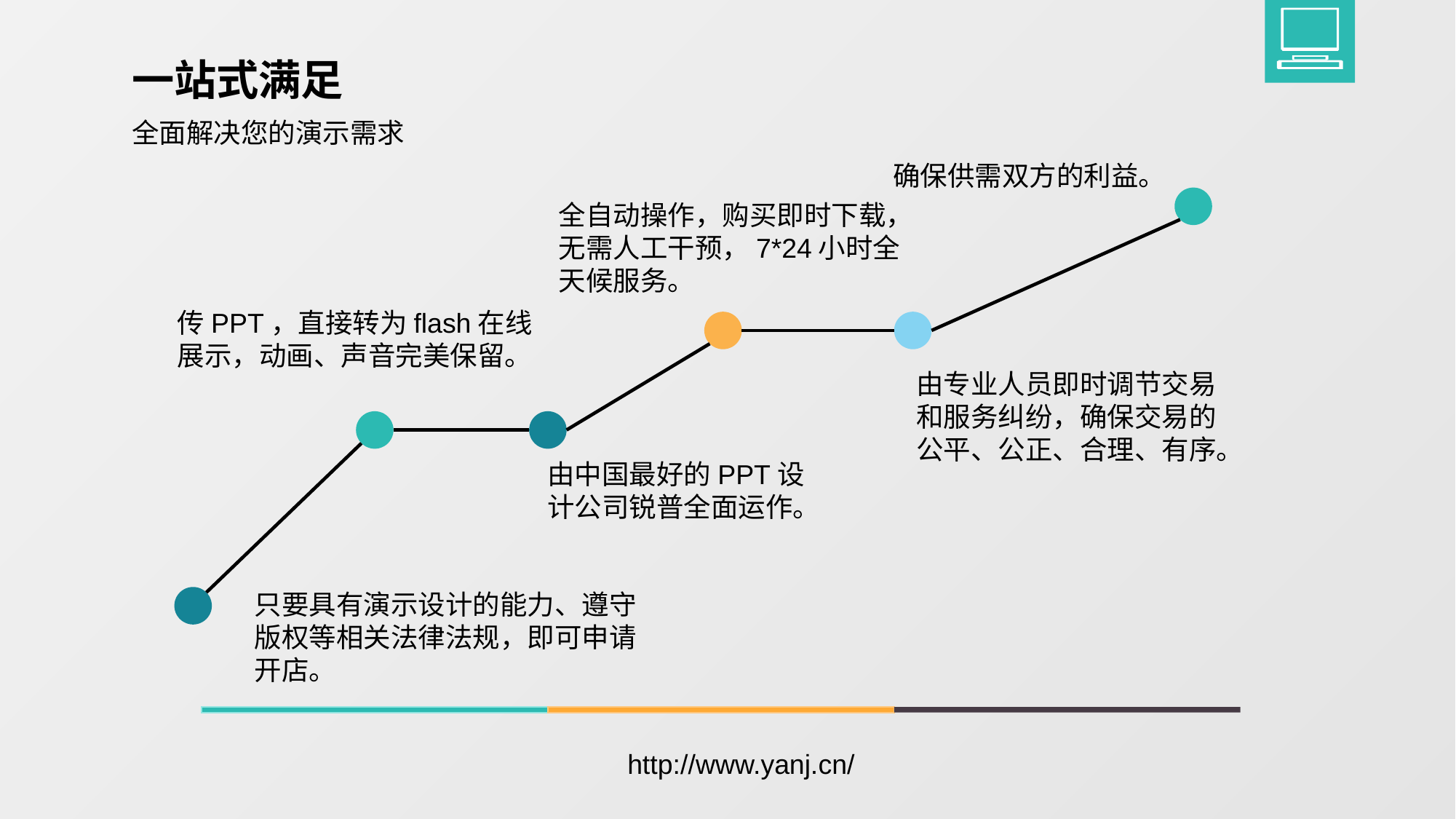

一站式满足
全面解决您的演示需求

确保供需双方的利益。

全自动操作，购买即时下载，无需人工干预，7*24小时全天候服务。
传PPT，直接转为flash在线展示，动画、声音完美保留。

由专业人员即时调节交易和服务纠纷，确保交易的公平、公正、合理、有序。

由中国最好的PPT设计公司锐普全面运作。
只要具有演示设计的能力、遵守版权等相关法律法规，即可申请开店。

http://www.yanj.cn/